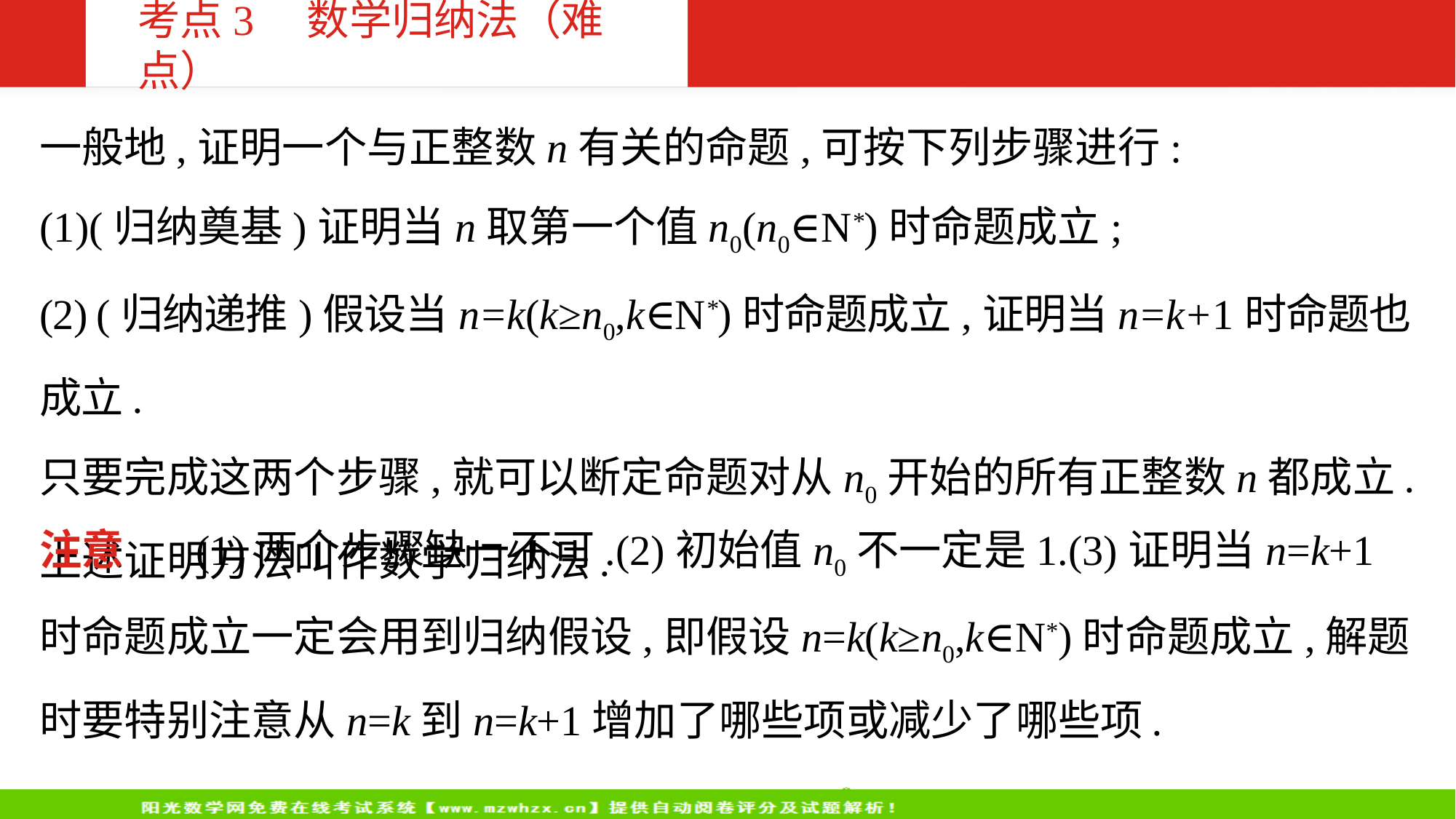

考点3　数学归纳法（难点）

一般地,证明一个与正整数n有关的命题,可按下列步骤进行:
(1)(归纳奠基)证明当n取第一个值n0(n0∈N*)时命题成立;
(2) (归纳递推)假设当n=k(k≥n0,k∈N*)时命题成立,证明当n=k+1时命题也成立.
只要完成这两个步骤,就可以断定命题对从n0开始的所有正整数n都成立.
上述证明方法叫作数学归纳法.
注意  　(1)两个步骤缺一不可.(2)初始值n0不一定是1.(3)证明当n=k+1时命题成立一定会用到归纳假设,即假设n=k(k≥n0,k∈N*)时命题成立,解题时要特别注意从n=k到n=k+1增加了哪些项或减少了哪些项.